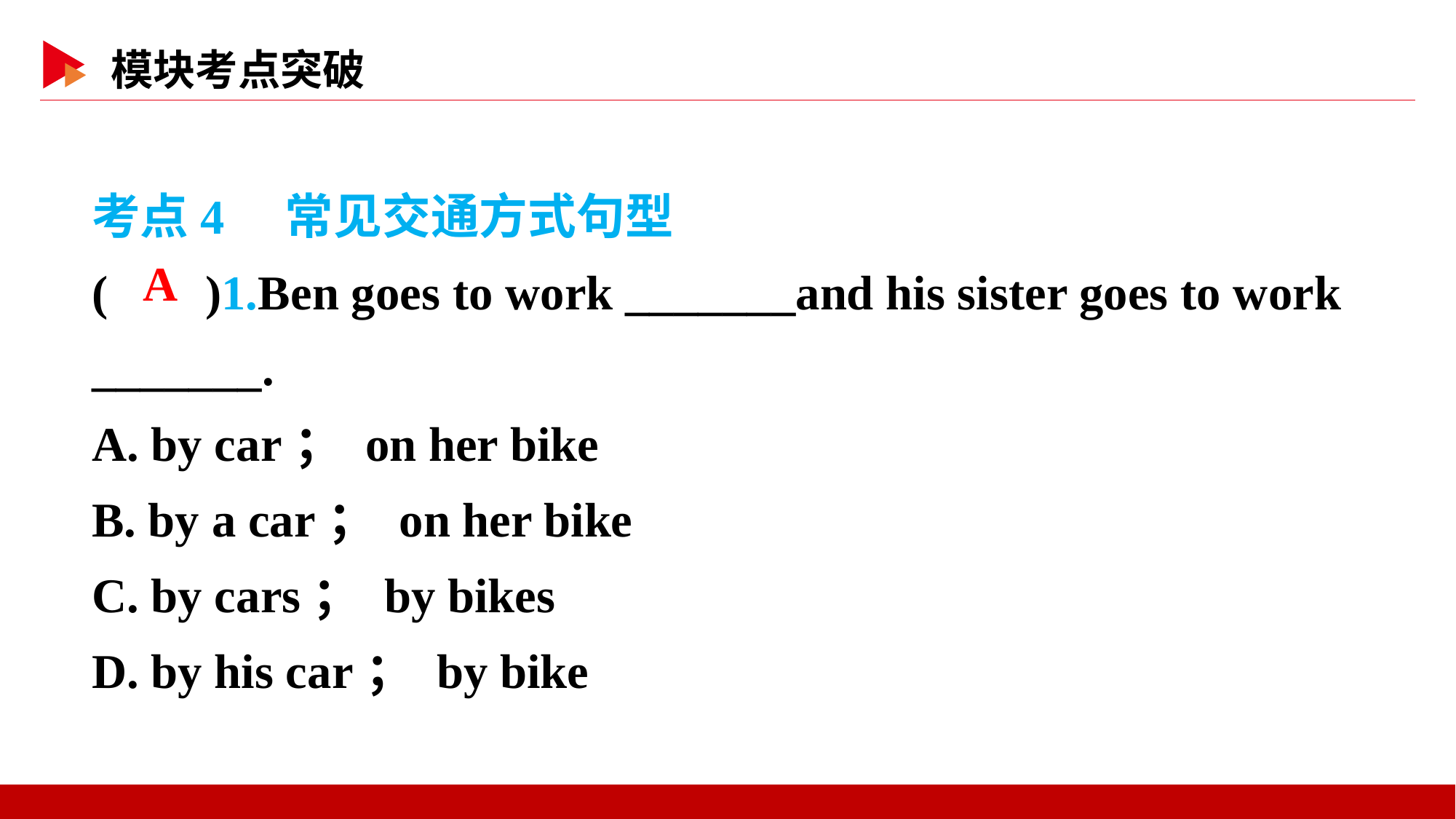

考点4　常见交通方式句型
(        )1.Ben goes to work _______and his sister goes to work _______.
A. by car； on her bike
B. by a car； on her bike
C. by cars； by bikes
D. by his car； by bike
   A